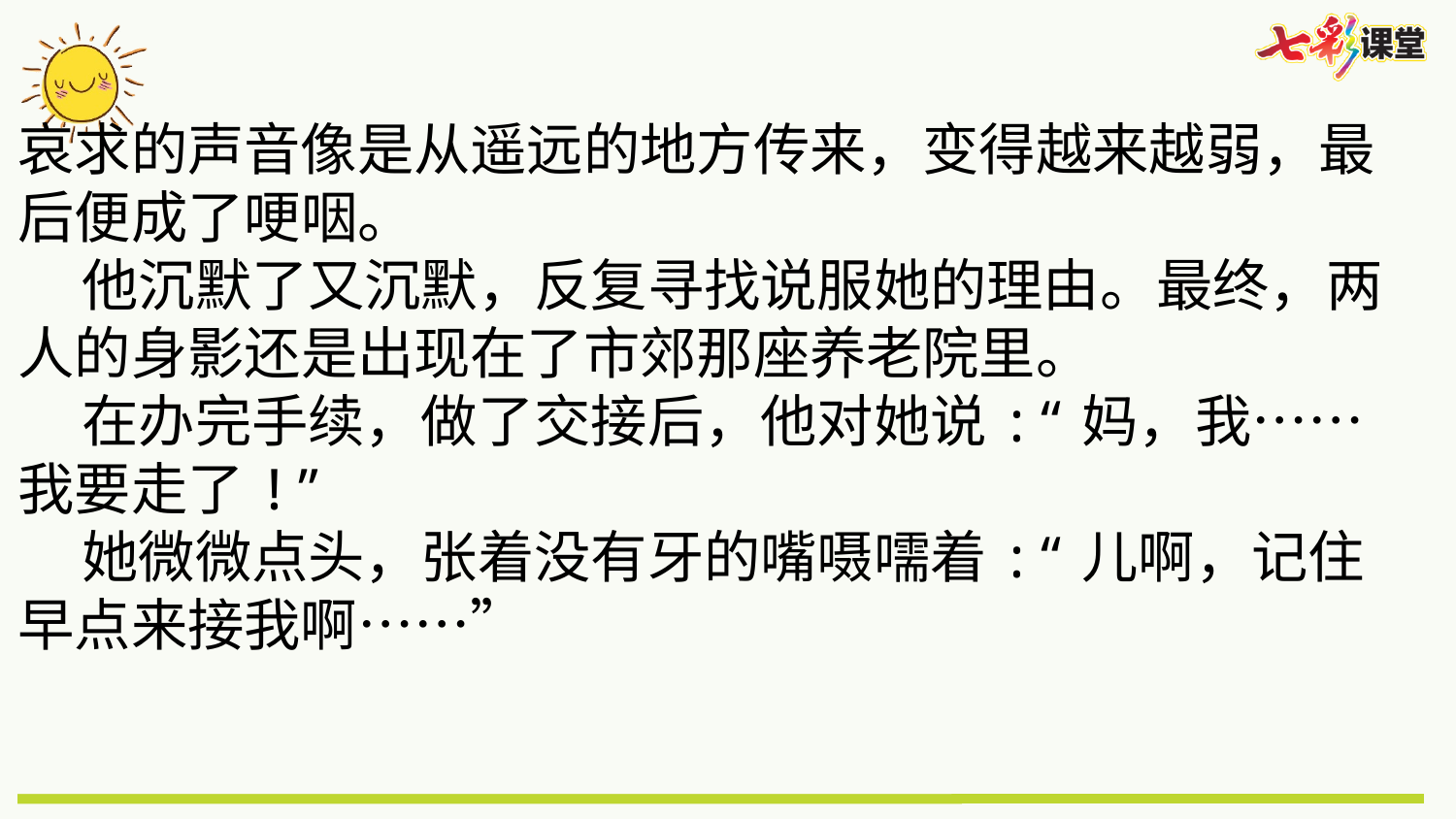

哀求的声音像是从遥远的地方传来，变得越来越弱，最后便成了哽咽。
    他沉默了又沉默，反复寻找说服她的理由。最终，两人的身影还是出现在了市郊那座养老院里。
    在办完手续，做了交接后，他对她说:“妈，我……我要走了!”
    她微微点头，张着没有牙的嘴嗫嚅着:“儿啊，记住早点来接我啊……”